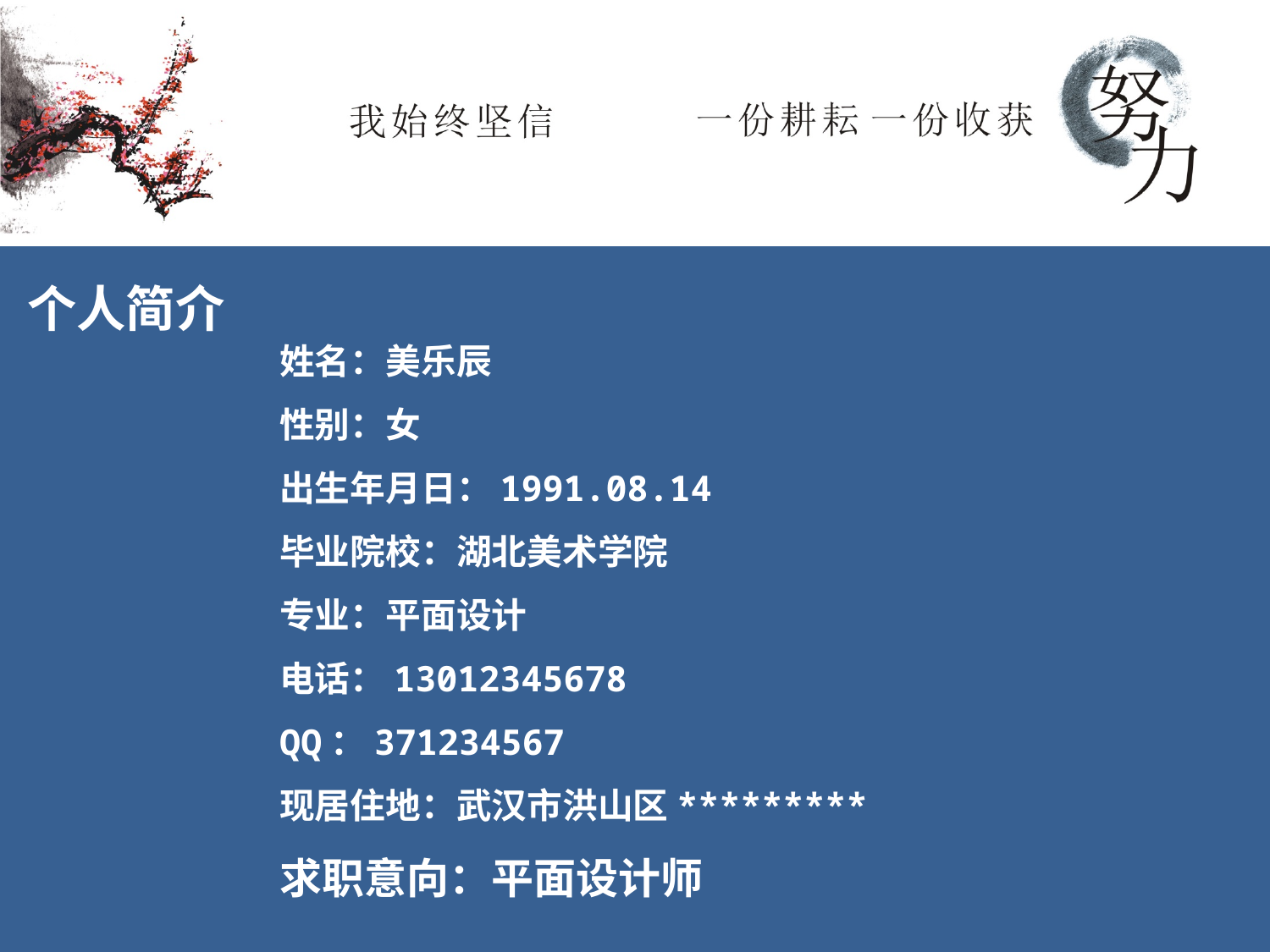

个人简介
姓名：美乐辰
性别：女
出生年月日：1991.08.14
毕业院校：湖北美术学院
专业：平面设计
电话：13012345678
QQ：371234567
现居住地：武汉市洪山区*********
求职意向：平面设计师